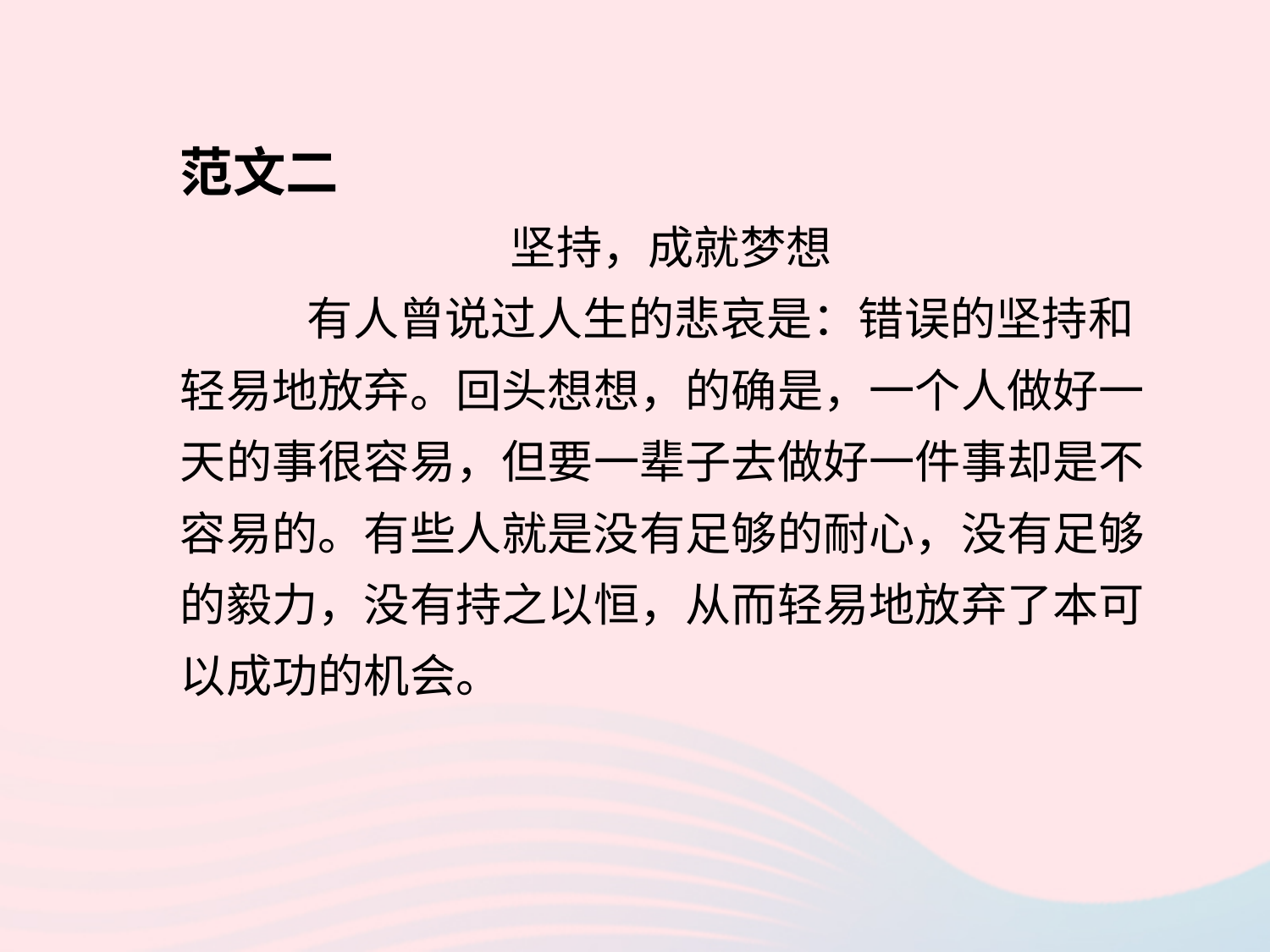

范文二
坚持，成就梦想
	有人曾说过人生的悲哀是：错误的坚持和轻易地放弃。回头想想，的确是，一个人做好一天的事很容易，但要一辈子去做好一件事却是不容易的。有些人就是没有足够的耐心，没有足够的毅力，没有持之以恒，从而轻易地放弃了本可以成功的机会。